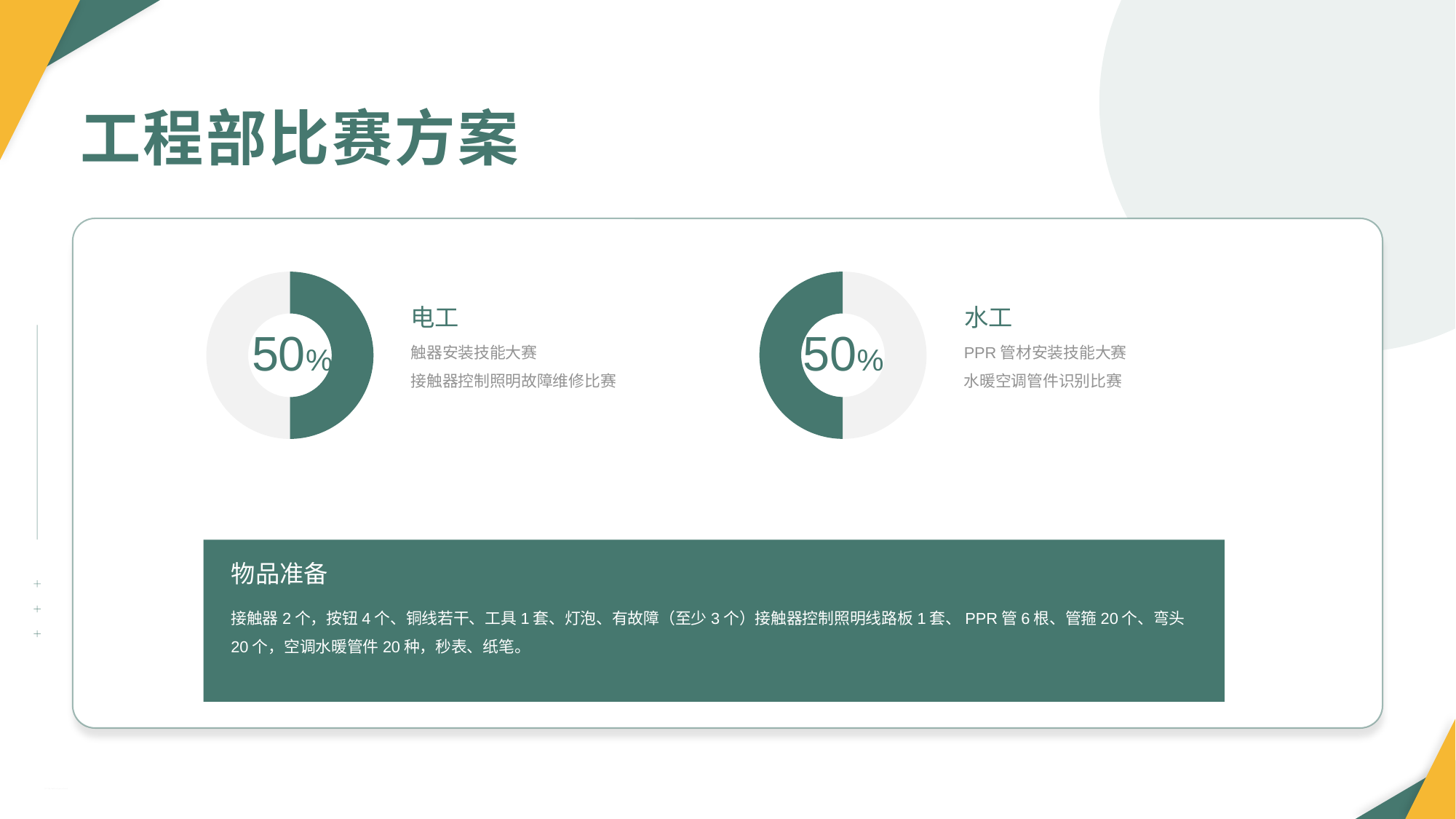

工程部比赛方案

### Chart

| Category |  |
|---|---|

### Chart

| Category |  |
|---|---|
水工
电工
50%
50%
PPR管材安装技能大赛
水暖空调管件识别比赛
触器安装技能大赛
接触器控制照明故障维修比赛

物品准备
接触器2个，按钮4个、铜线若干、工具1套、灯泡、有故障（至少3个）接触器控制照明线路板1套、PPR管6根、管箍20个、弯头20个，空调水暖管件20种，秒表、纸笔。
PPT下载 http://www.1ppt.com/xiazai/